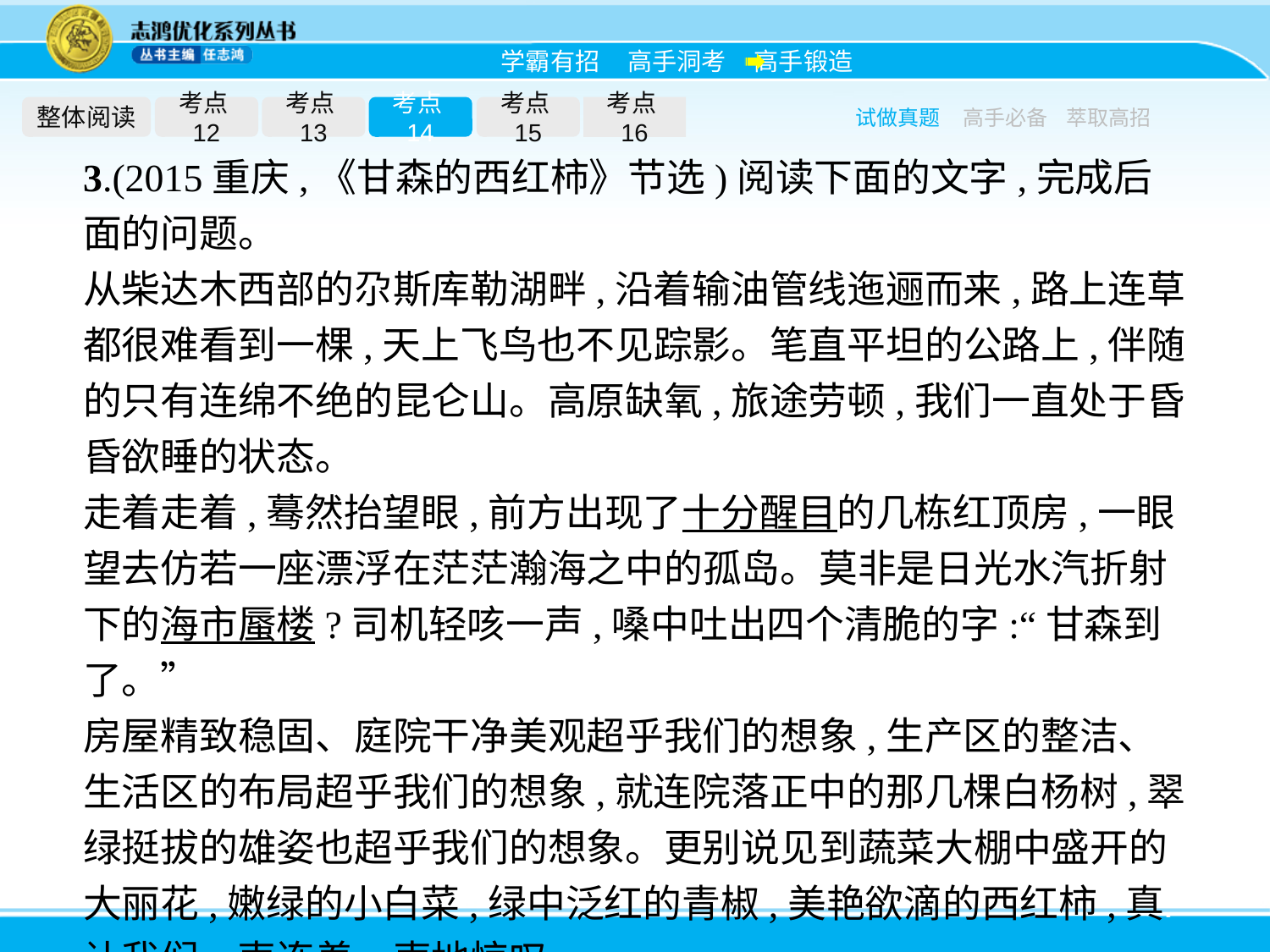

整体阅读
考点12
考点13
考点14
考点15
考点16
试做真题
高手必备
萃取高招
3.(2015重庆,《甘森的西红柿》节选)阅读下面的文字,完成后面的问题。
从柴达木西部的尕斯库勒湖畔,沿着输油管线迤逦而来,路上连草都很难看到一棵,天上飞鸟也不见踪影。笔直平坦的公路上,伴随的只有连绵不绝的昆仑山。高原缺氧,旅途劳顿,我们一直处于昏昏欲睡的状态。
走着走着,蓦然抬望眼,前方出现了十分醒目的几栋红顶房,一眼望去仿若一座漂浮在茫茫瀚海之中的孤岛。莫非是日光水汽折射下的海市蜃楼?司机轻咳一声,嗓中吐出四个清脆的字:“甘森到了。”
房屋精致稳固、庭院干净美观超乎我们的想象,生产区的整洁、生活区的布局超乎我们的想象,就连院落正中的那几棵白杨树,翠绿挺拔的雄姿也超乎我们的想象。更别说见到蔬菜大棚中盛开的大丽花,嫩绿的小白菜,绿中泛红的青椒,美艳欲滴的西红柿,真让我们一声连着一声地惊叹。